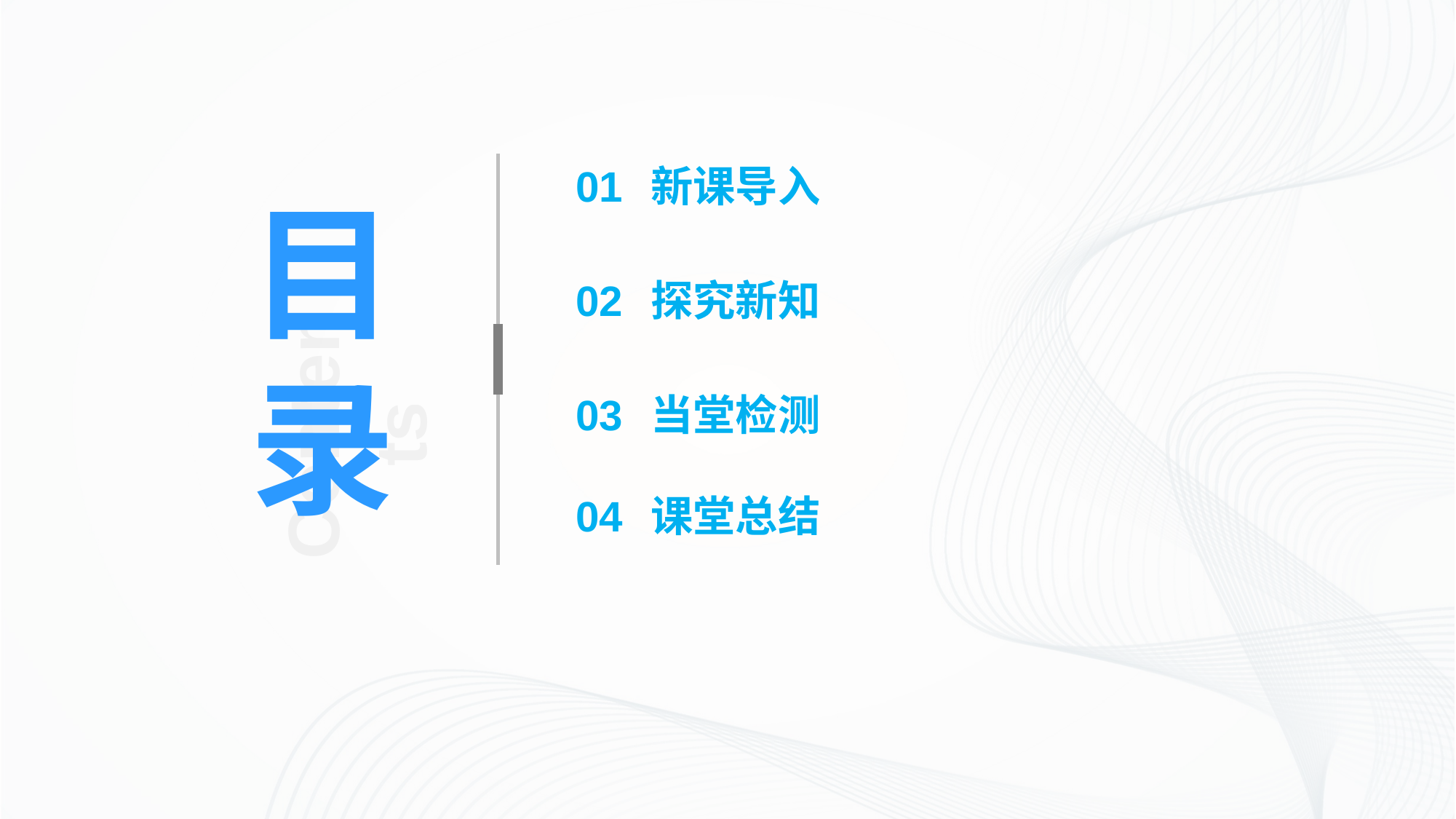

01
新课导入
02
探究新知
03
当堂检测
04
课堂总结
目
录
Contents